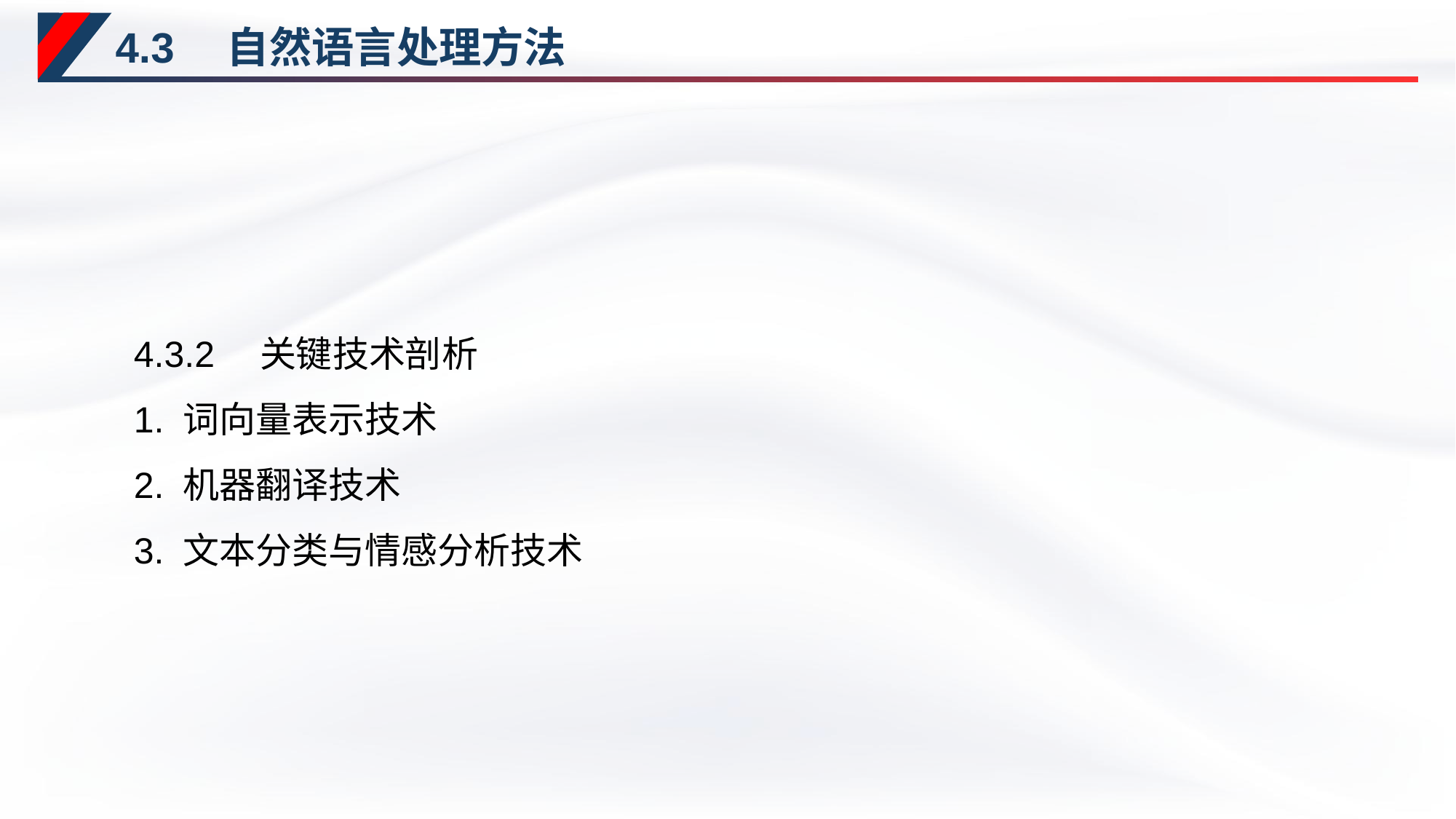

# 4.3　自然语言处理方法
4.3.2　关键技术剖析
1. 词向量表示技术
2. 机器翻译技术
3. 文本分类与情感分析技术